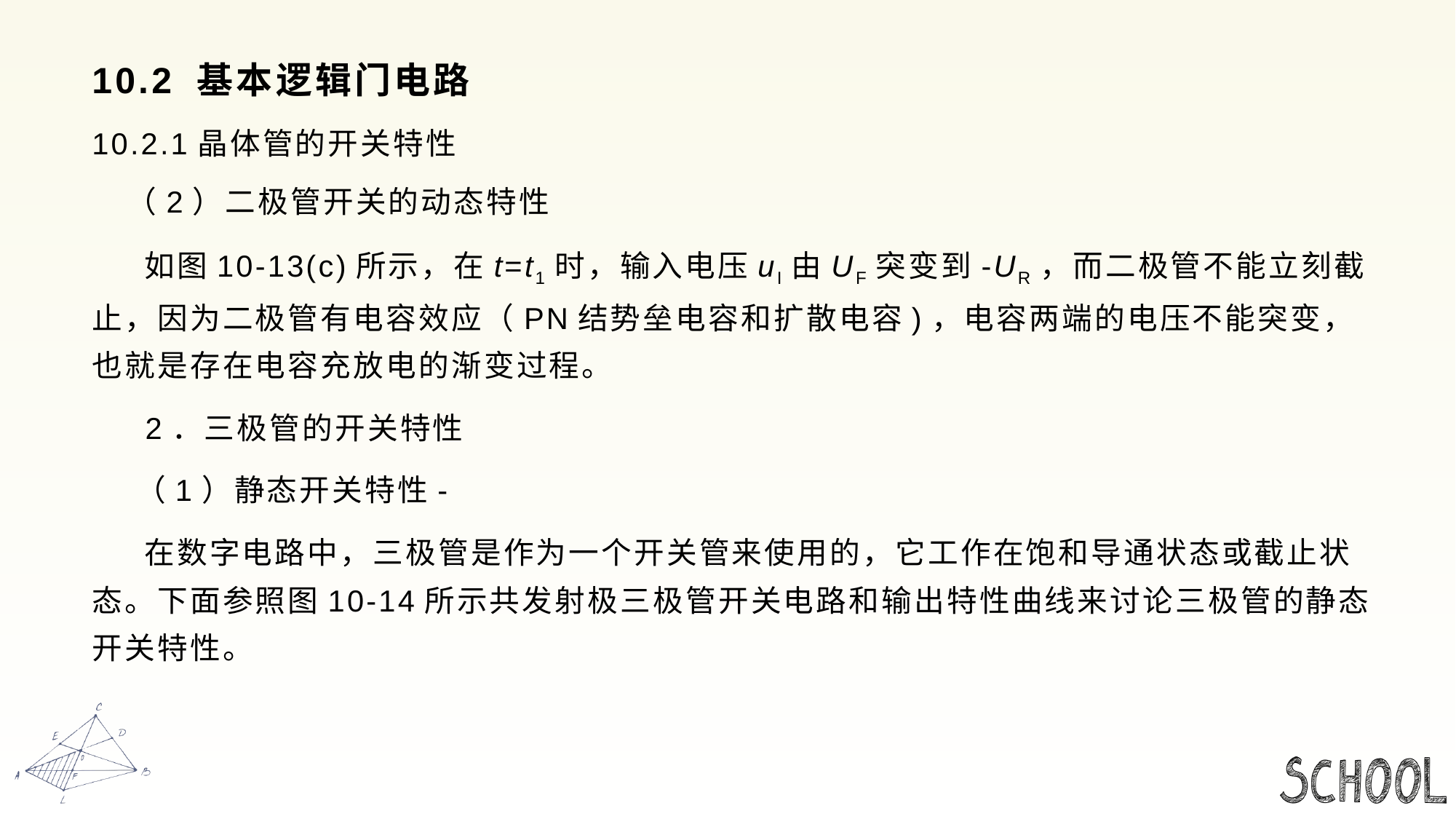

# 10.2 基本逻辑门电路
10.2.1晶体管的开关特性
   （2）二极管开关的动态特性
     如图10-13(c)所示，在t=t1时，输入电压uI由UF突变到-UR，而二极管不能立刻截止，因为二极管有电容效应（PN结势垒电容和扩散电容)，电容两端的电压不能突变，也就是存在电容充放电的渐变过程。
     2．三极管的开关特性
    （1）静态开关特性-
     在数字电路中，三极管是作为一个开关管来使用的，它工作在饱和导通状态或截止状态。下面参照图10-14所示共发射极三极管开关电路和输出特性曲线来讨论三极管的静态开关特性。